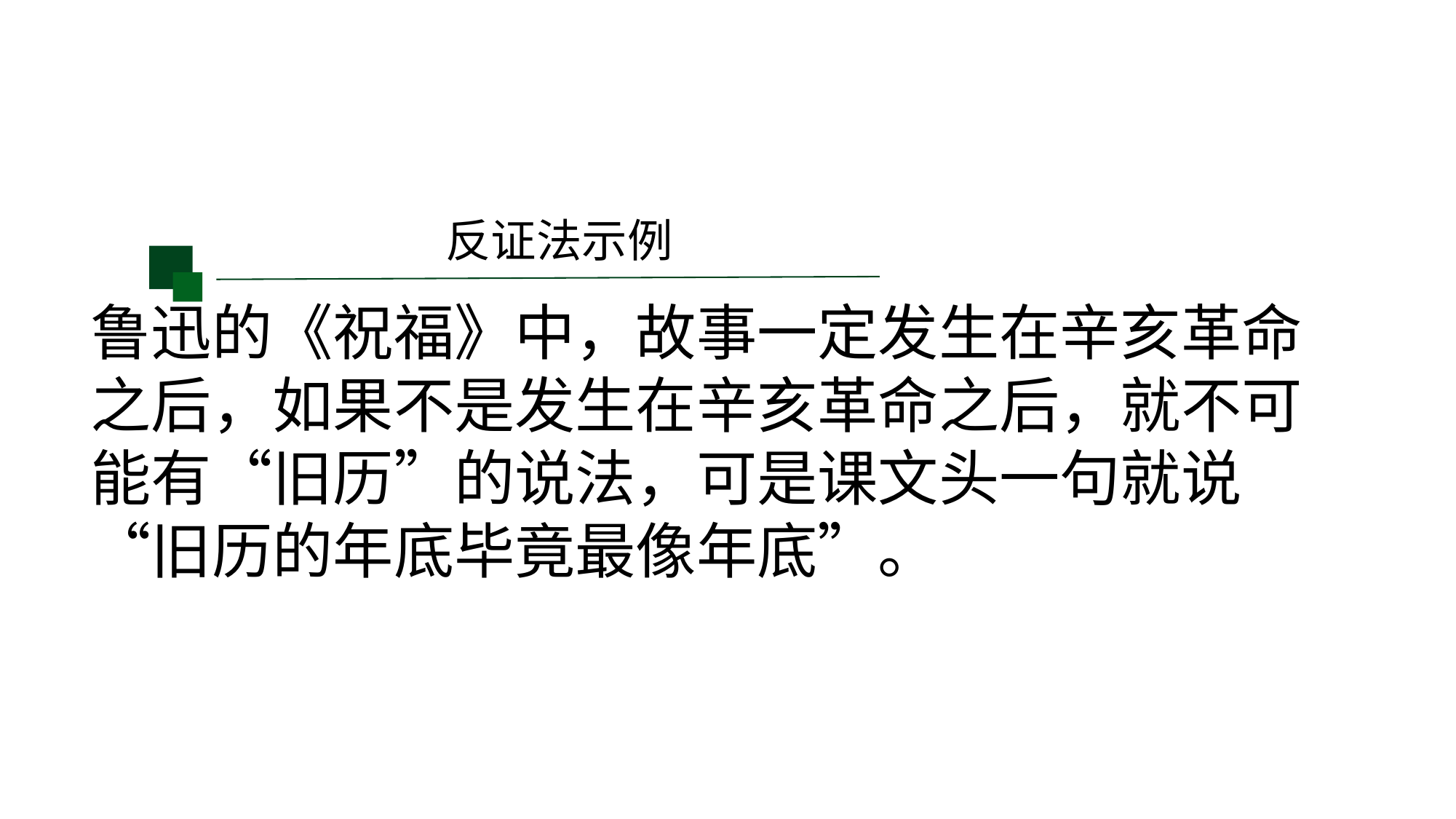

反证法示例

鲁迅的《祝福》中，故事一定发生在辛亥革命之后，如果不是发生在辛亥革命之后，就不可能有“旧历”的说法，可是课文头一句就说“旧历的年底毕竟最像年底”。